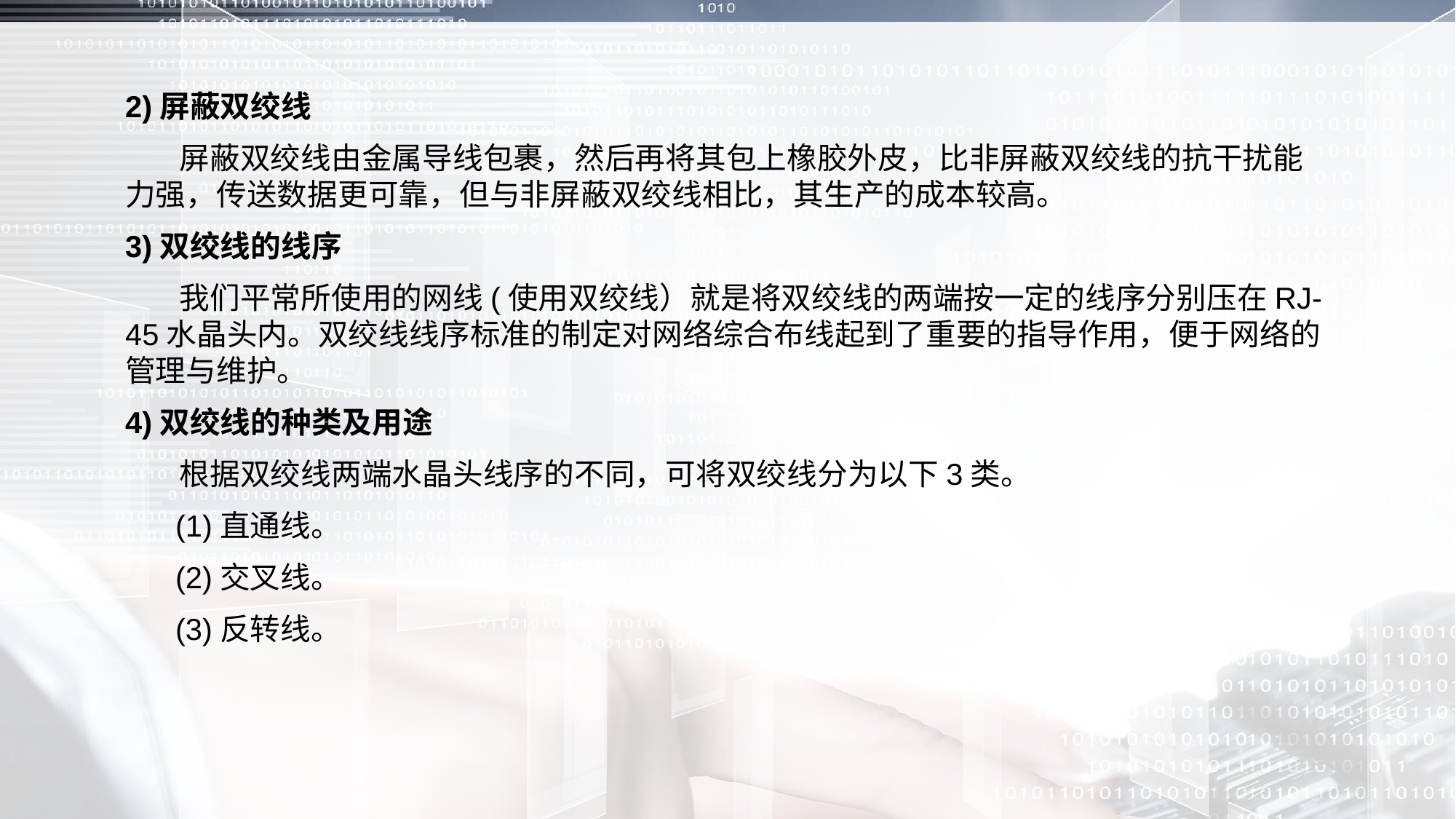

2)屏蔽双绞线
       屏蔽双绞线由金属导线包裹，然后再将其包上橡胶外皮，比非屏蔽双绞线的抗干扰能力强，传送数据更可靠，但与非屏蔽双绞线相比，其生产的成本较高。
3)双绞线的线序
       我们平常所使用的网线(使用双绞线）就是将双绞线的两端按一定的线序分别压在RJ-45水晶头内。双绞线线序标准的制定对网络综合布线起到了重要的指导作用，便于网络的管理与维护。
4)双绞线的种类及用途
       根据双绞线两端水晶头线序的不同，可将双绞线分为以下3类。
      (1)直通线。
      (2)交叉线。
      (3)反转线。